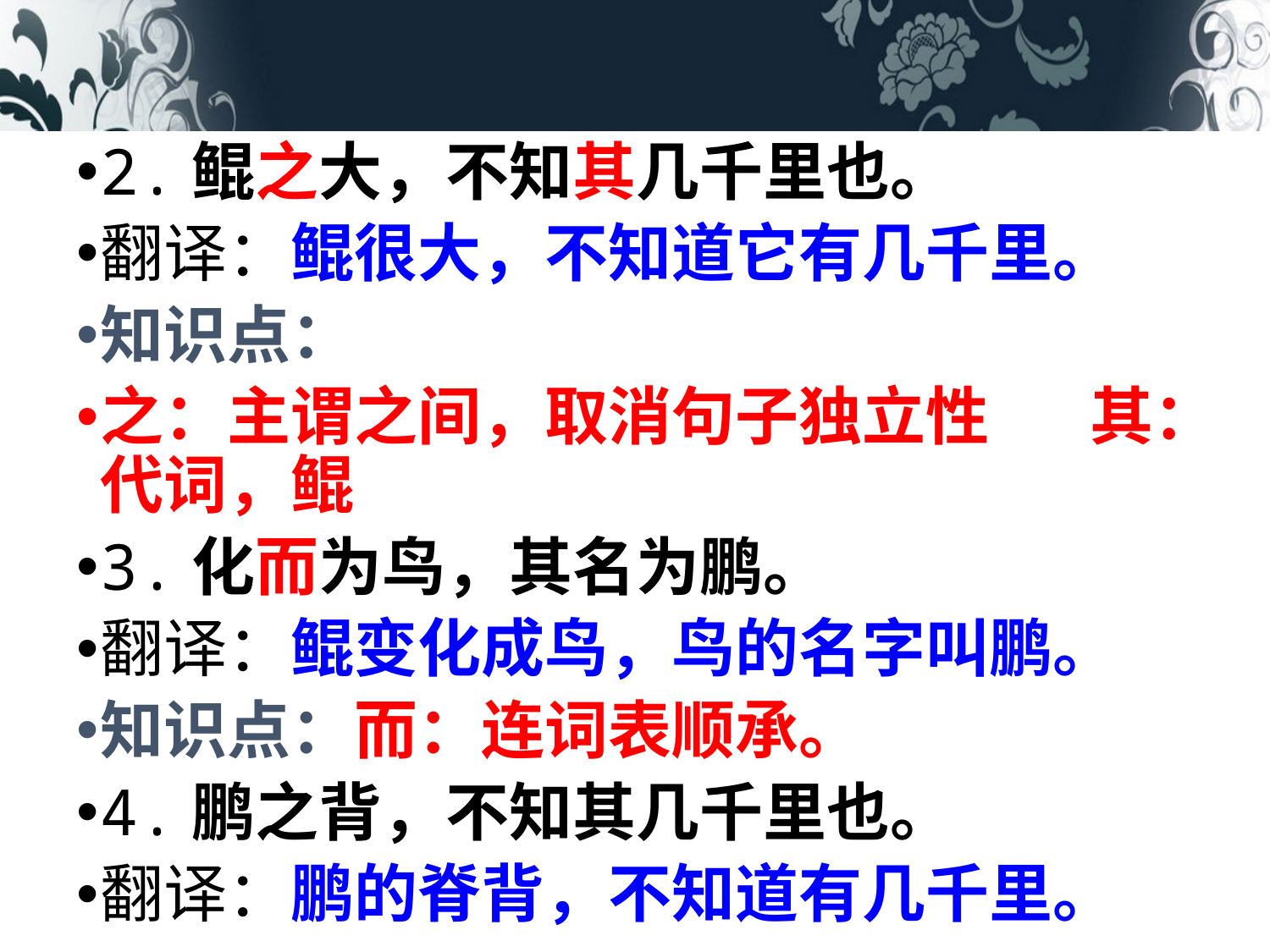

2.鲲之大，不知其几千里也。
翻译：鲲很大，不知道它有几千里。
知识点：
之：主谓之间，取消句子独立性       其：代词，鲲
3.化而为鸟，其名为鹏。
翻译：鲲变化成鸟，鸟的名字叫鹏。
知识点：而：连词表顺承。
4.鹏之背，不知其几千里也。
翻译：鹏的脊背，不知道有几千里。